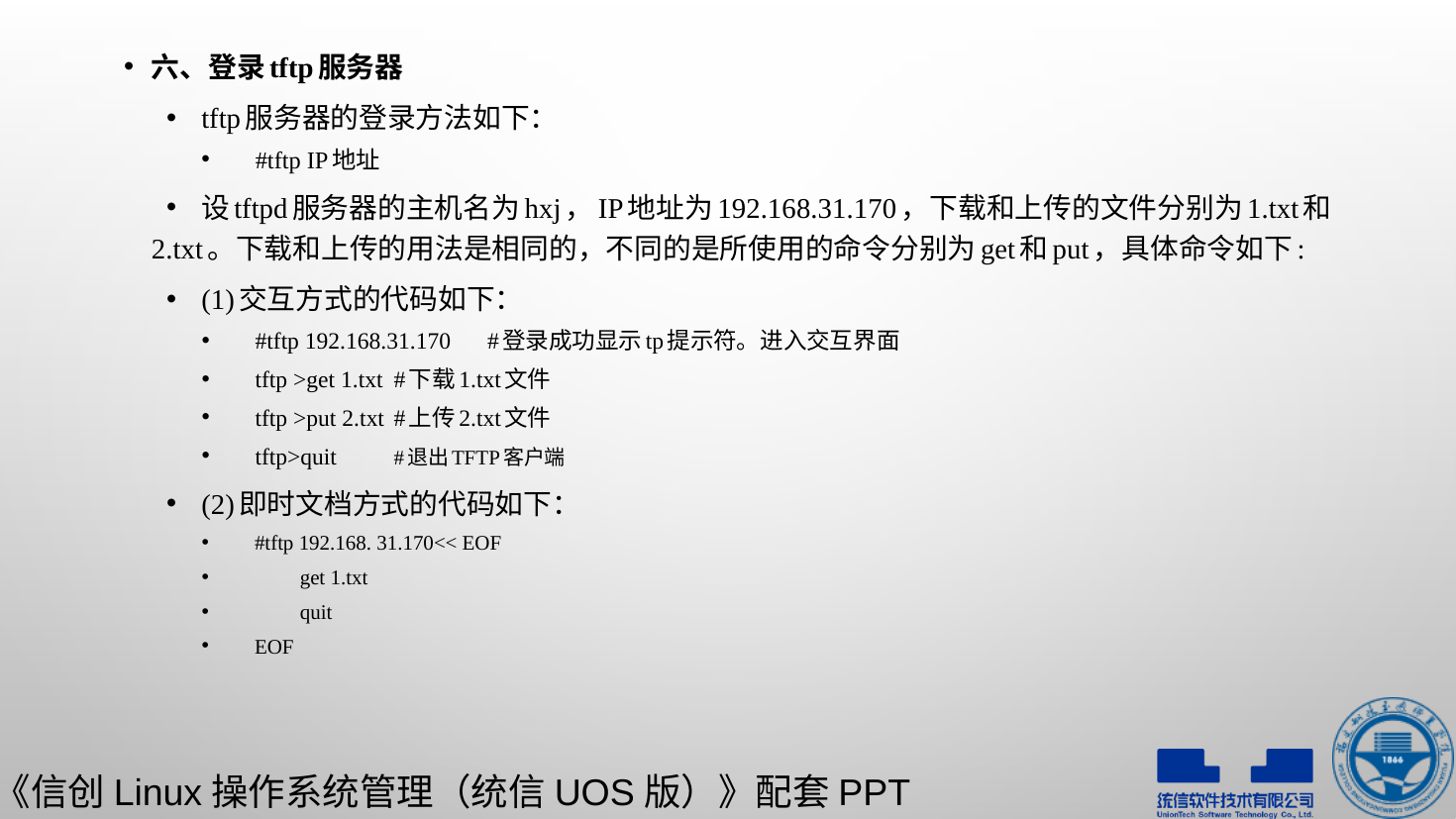

六、登录tftp服务器
tftp服务器的登录方法如下：
#tftp IP地址
设tftpd服务器的主机名为hxj，IP地址为192.168.31.170，下载和上传的文件分别为1.txt和2.txt。下载和上传的用法是相同的，不同的是所使用的命令分别为get和put，具体命令如下:
(1)交互方式的代码如下：
#tftp 192.168.31.170				#登录成功显示tp提示符。进入交互界面
tftp >get 1.txt						#下载1.txt文件
tftp >put 2.txt						#上传2.txt文件
tftp>quit						#退出TFTP客户端
(2)即时文档方式的代码如下：
#tftp 192.168. 31.170<< EOF
	get 1.txt
	quit
EOF